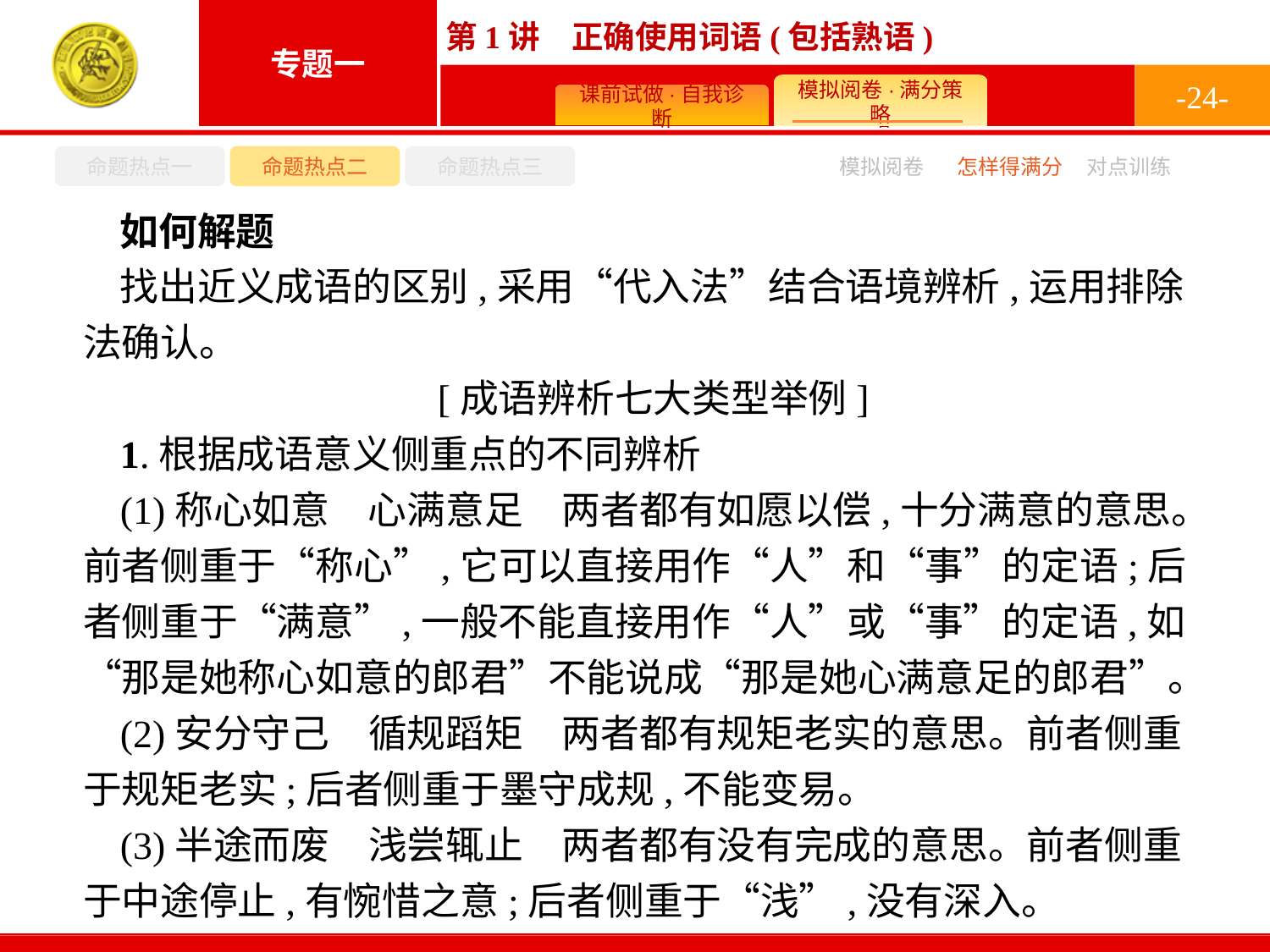

-24-
命题热点一
命题热点二
命题热点三
怎样得满分
模拟阅卷
对点训练
如何解题
找出近义成语的区别,采用“代入法”结合语境辨析,运用排除法确认。
[成语辨析七大类型举例]
1.根据成语意义侧重点的不同辨析
(1)称心如意　心满意足　两者都有如愿以偿,十分满意的意思。前者侧重于“称心”,它可以直接用作“人”和“事”的定语;后者侧重于“满意”,一般不能直接用作“人”或“事”的定语,如“那是她称心如意的郎君”不能说成“那是她心满意足的郎君”。
(2)安分守己　循规蹈矩　两者都有规矩老实的意思。前者侧重于规矩老实;后者侧重于墨守成规,不能变易。
(3)半途而废　浅尝辄止　两者都有没有完成的意思。前者侧重于中途停止,有惋惜之意;后者侧重于“浅”,没有深入。